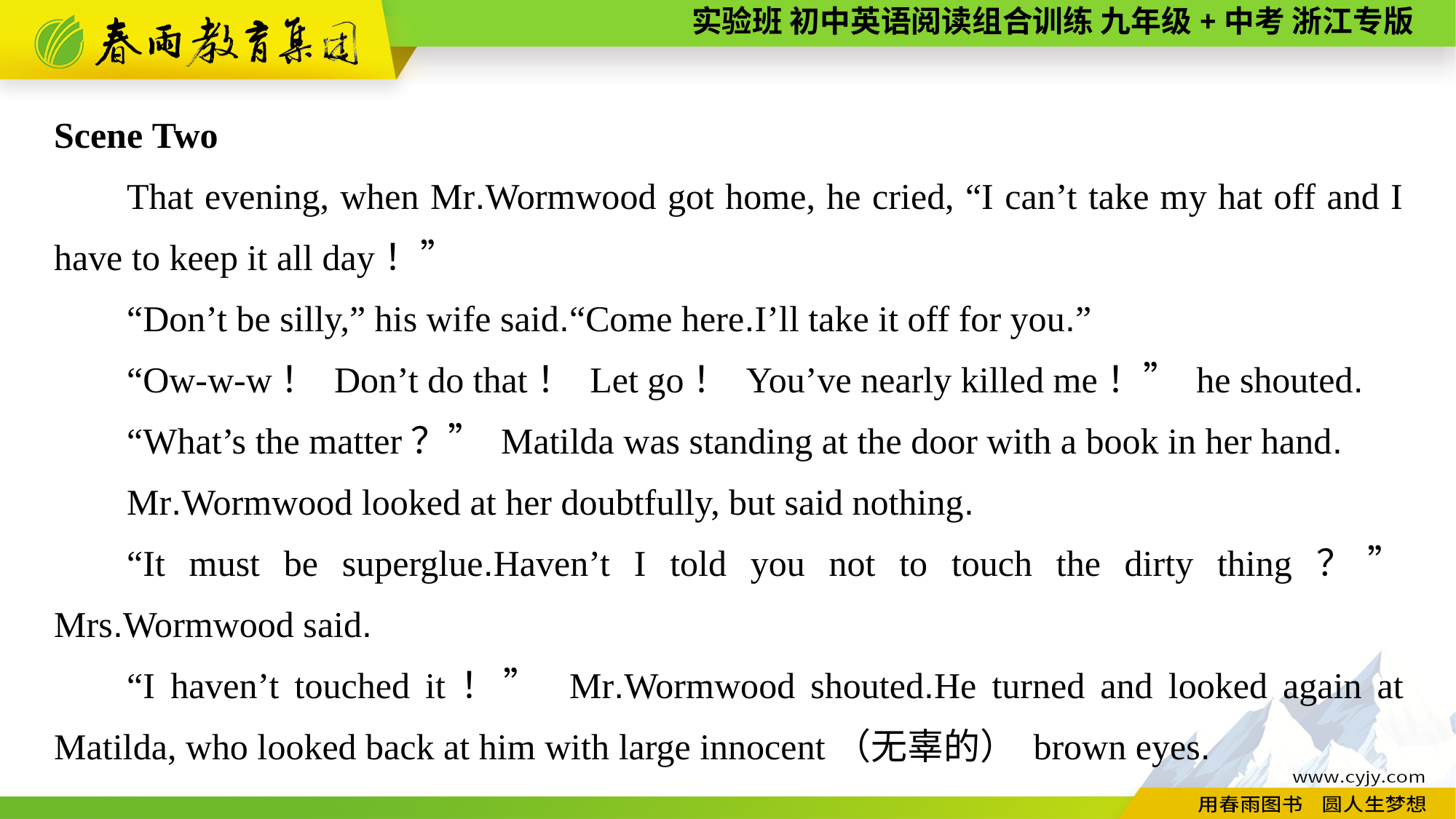

Scene Two
That evening, when Mr.Wormwood got home, he cried, “I can’t take my hat off and I have to keep it all day！”
“Don’t be silly,” his wife said.“Come here.I’ll take it off for you.”
“Ow-w-w！ Don’t do that！ Let go！ You’ve nearly killed me！” he shouted.
“What’s the matter？” Matilda was standing at the door with a book in her hand.
Mr.Wormwood looked at her doubtfully, but said nothing.
“It must be superglue.Haven’t I told you not to touch the dirty thing？” Mrs.Wormwood said.
“I haven’t touched it！” Mr.Wormwood shouted.He turned and looked again at Matilda, who looked back at him with large innocent（无辜的） brown eyes.